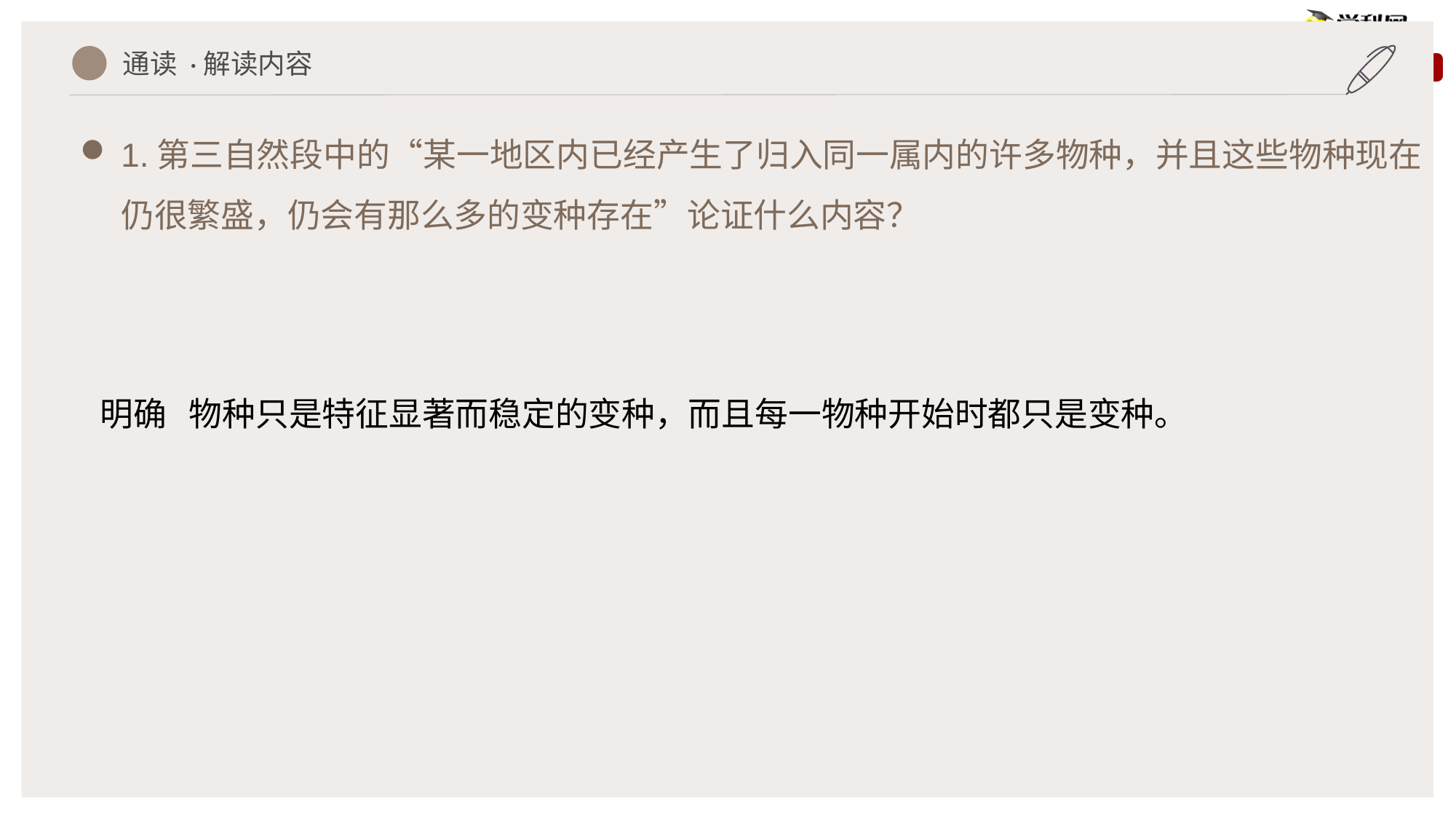

通读 ·解读内容

1.第三自然段中的“某一地区内已经产生了归入同一属内的许多物种，并且这些物种现在仍很繁盛，仍会有那么多的变种存在”论证什么内容？
明确   物种只是特征显著而稳定的变种，而且每一物种开始时都只是变种。